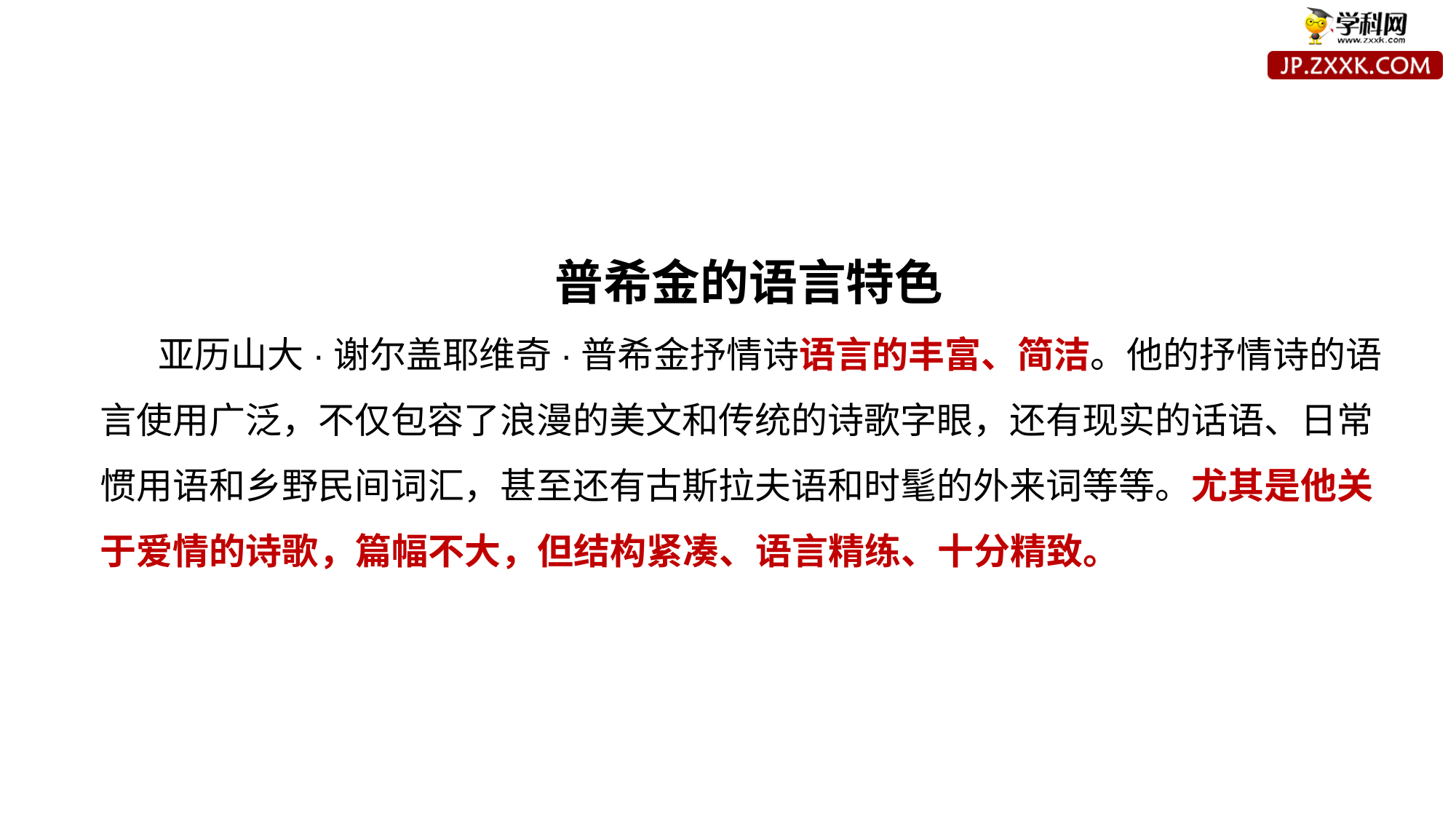

普希金的语言特色
      亚历山大·谢尔盖耶维奇·普希金抒情诗语言的丰富、简洁。他的抒情诗的语言使用广泛，不仅包容了浪漫的美文和传统的诗歌字眼，还有现实的话语、日常惯用语和乡野民间词汇，甚至还有古斯拉夫语和时髦的外来词等等。尤其是他关于爱情的诗歌，篇幅不大，但结构紧凑、语言精练、十分精致。